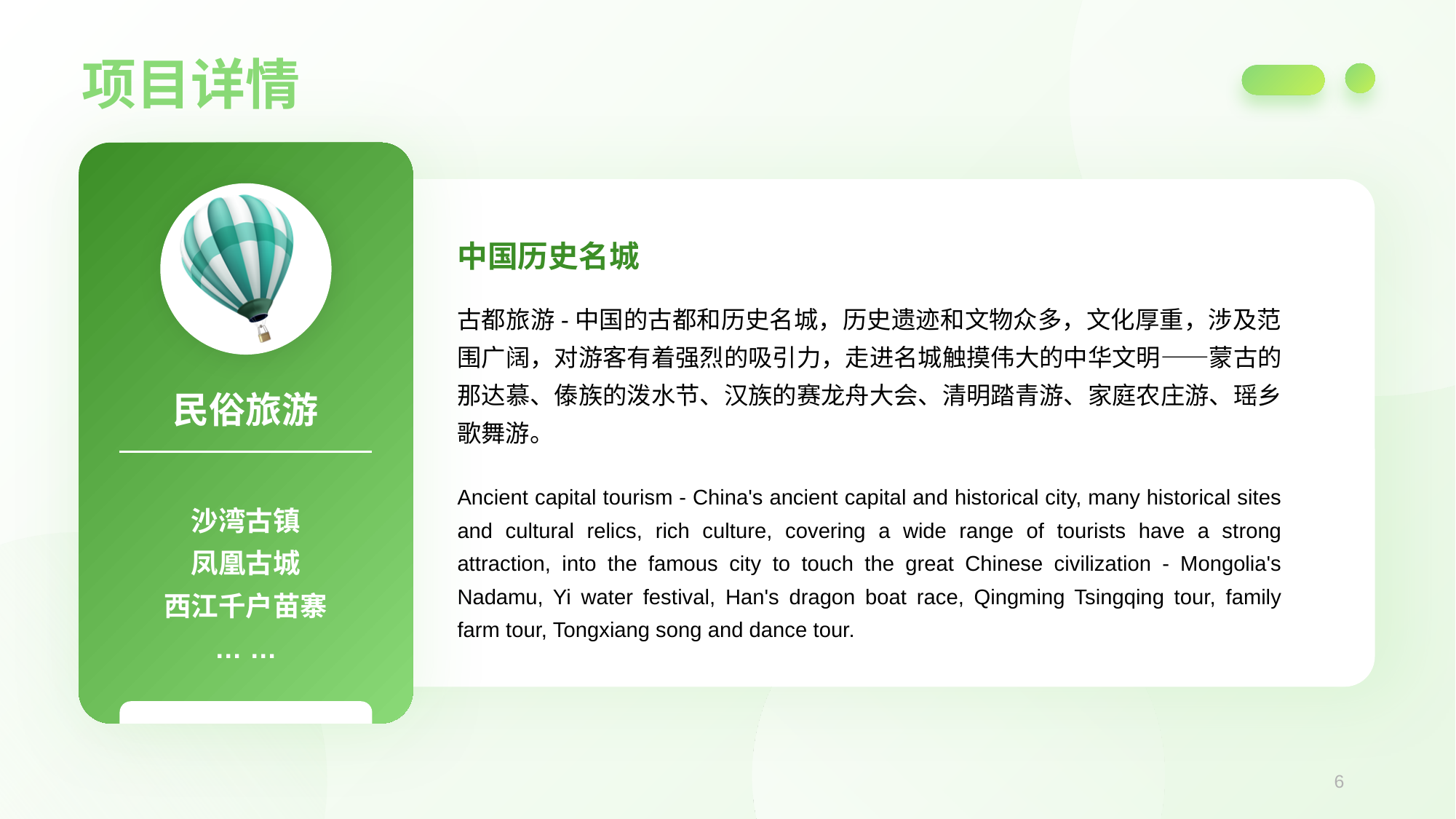

项目详情

中国历史名城
古都旅游-中国的古都和历史名城，历史遗迹和文物众多，文化厚重，涉及范围广阔，对游客有着强烈的吸引力，走进名城触摸伟大的中华文明——蒙古的那达慕、傣族的泼水节、汉族的赛龙舟大会、清明踏青游、家庭农庄游、瑶乡歌舞游。
民俗旅游
Ancient capital tourism - China's ancient capital and historical city, many historical sites and cultural relics, rich culture, covering a wide range of tourists have a strong attraction, into the famous city to touch the great Chinese civilization - Mongolia's Nadamu, Yi water festival, Han's dragon boat race, Qingming Tsingqing tour, family farm tour, Tongxiang song and dance tour.
沙湾古镇
凤凰古城
西江千户苗寨
… …

6